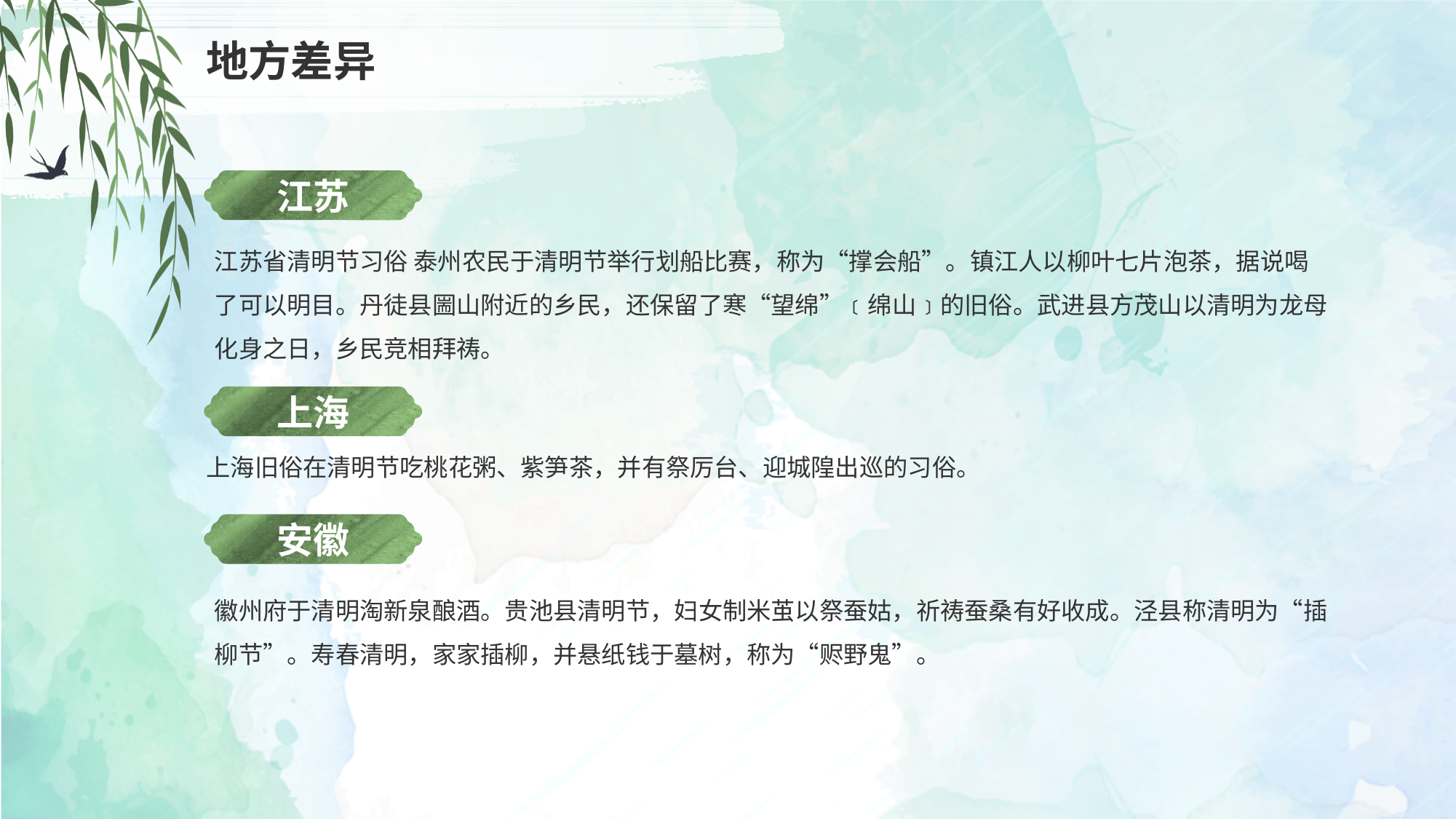

地方差异

江苏
江苏省清明节习俗 泰州农民于清明节举行划船比赛，称为“撑会船”。镇江人以柳叶七片泡茶，据说喝了可以明目。丹徒县圌山附近的乡民，还保留了寒“望绵”﹝绵山﹞的旧俗。武进县方茂山以清明为龙母化身之日，乡民竞相拜祷。

上海
上海旧俗在清明节吃桃花粥、紫笋茶，并有祭厉台、迎城隍出巡的习俗。

安徽
徽州府于清明淘新泉酿酒。贵池县清明节，妇女制米茧以祭蚕姑，祈祷蚕桑有好收成。泾县称清明为“插柳节”。寿春清明，家家插柳，并悬纸钱于墓树，称为“赆野鬼”。